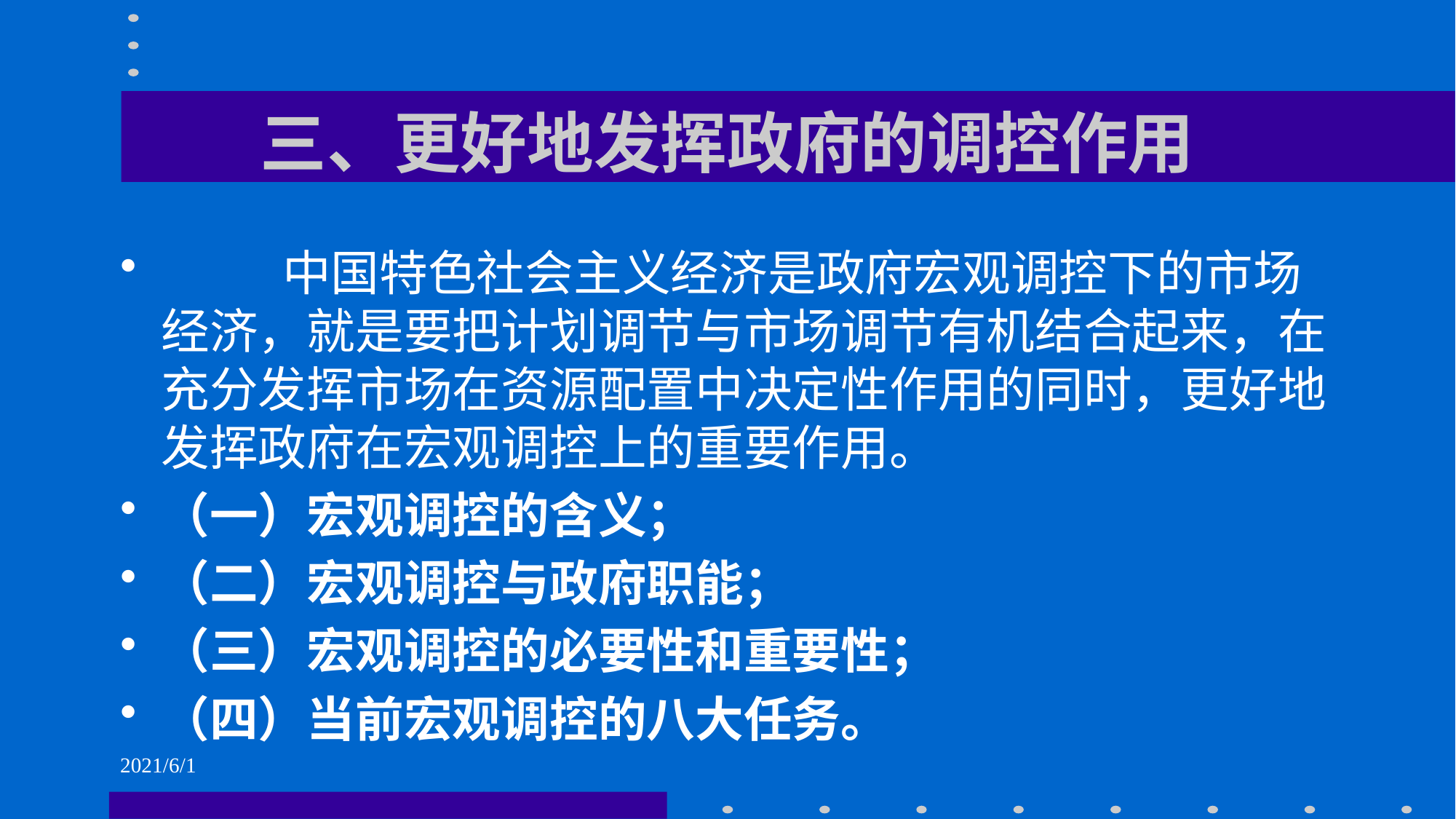

# 三、更好地发挥政府的调控作用
         中国特色社会主义经济是政府宏观调控下的市场经济，就是要把计划调节与市场调节有机结合起来，在充分发挥市场在资源配置中决定性作用的同时，更好地发挥政府在宏观调控上的重要作用。
（一）宏观调控的含义；
（二）宏观调控与政府职能；
（三）宏观调控的必要性和重要性；
（四）当前宏观调控的八大任务。
2021/6/1